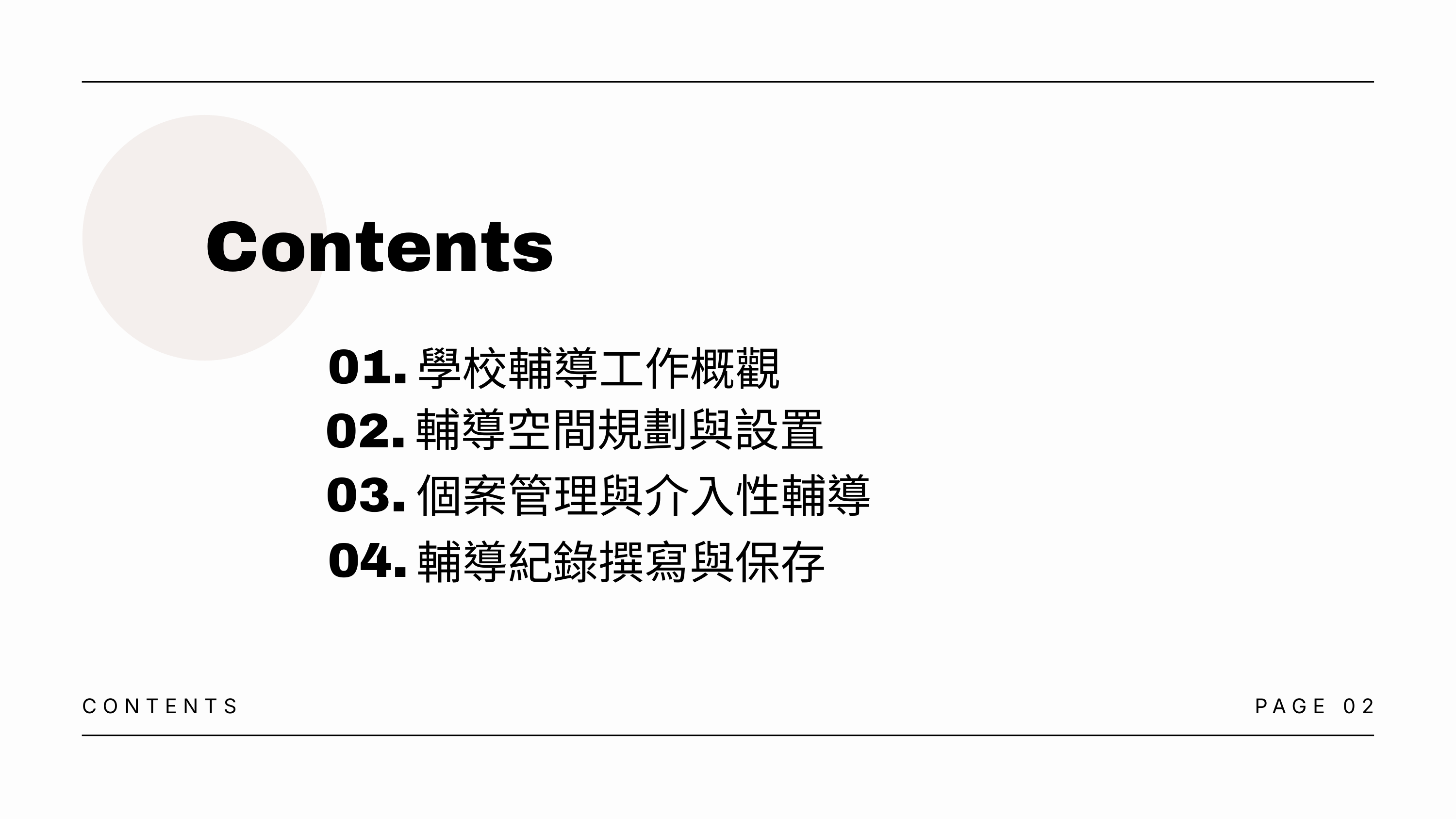

Contents
學校輔導工作概觀
01.
輔導空間規劃與設置
02.
03.
個案管理與介入性輔導
輔導紀錄撰寫與保存
04.
CONTENTS
PAGE 02